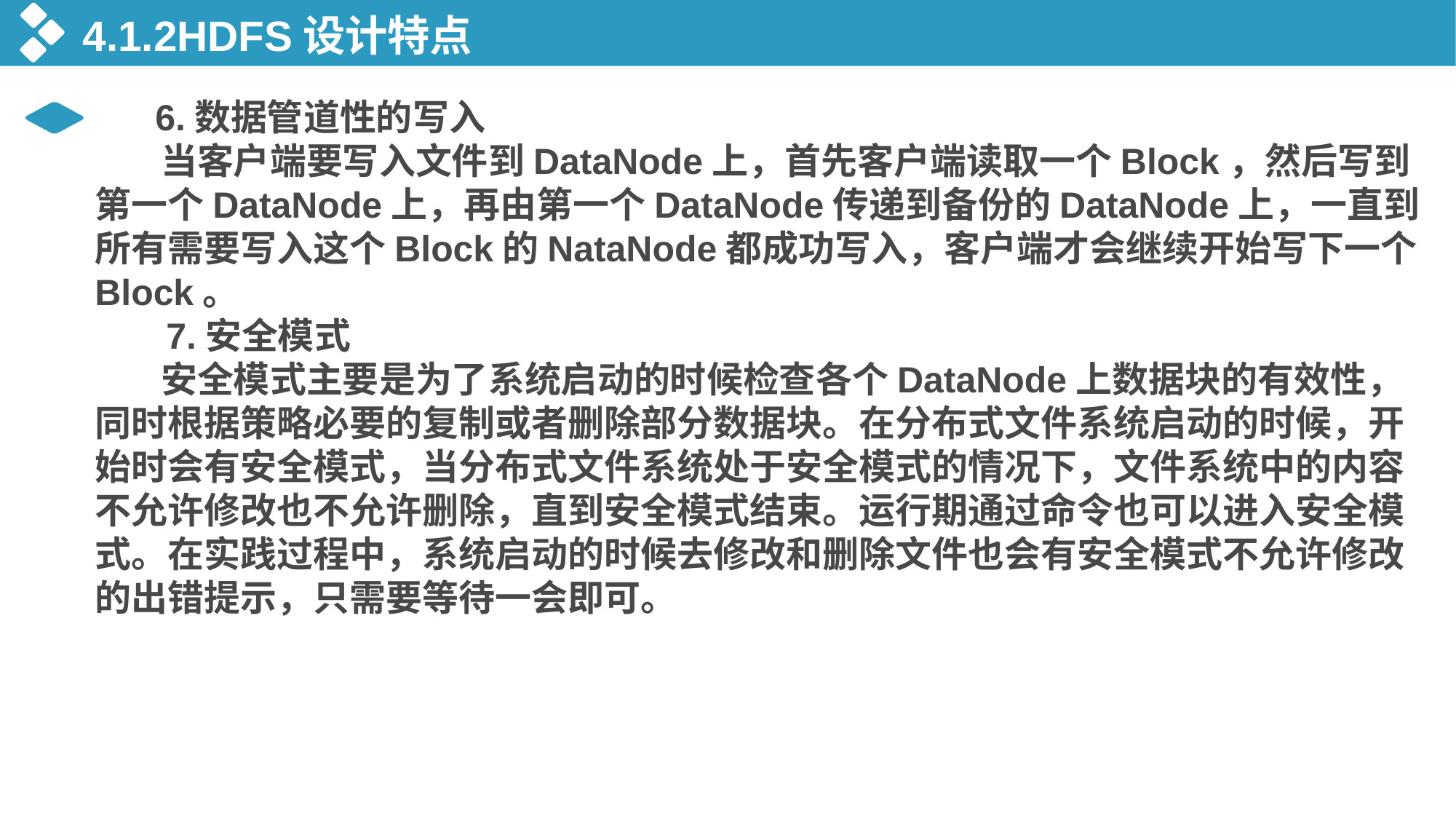

4.1.2HDFS设计特点
       6.数据管道性的写入
       当客户端要写入文件到DataNode上，首先客户端读取一个Block，然后写到第一个DataNode上，再由第一个DataNode传递到备份的DataNode上，一直到所有需要写入这个Block的NataNode都成功写入，客户端才会继续开始写下一个Block。
       7.安全模式
       安全模式主要是为了系统启动的时候检查各个DataNode上数据块的有效性，同时根据策略必要的复制或者删除部分数据块。在分布式文件系统启动的时候，开始时会有安全模式，当分布式文件系统处于安全模式的情况下，文件系统中的内容不允许修改也不允许删除，直到安全模式结束。运行期通过命令也可以进入安全模式。在实践过程中，系统启动的时候去修改和删除文件也会有安全模式不允许修改的出错提示，只需要等待一会即可。